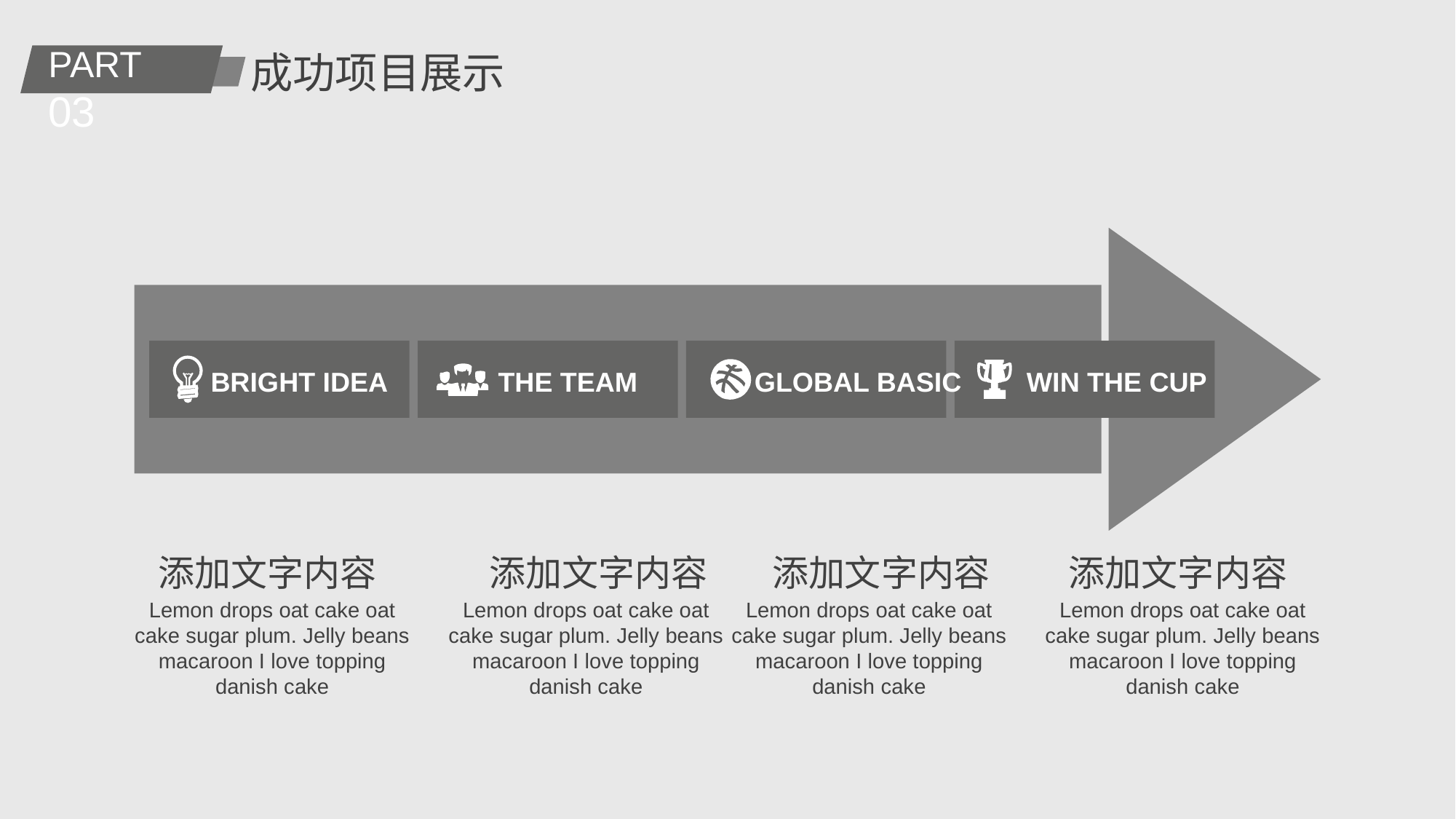

PART 03
成功项目展示

BRIGHT IDEA

THE TEAM

GLOBAL BASIC

WIN THE CUP

添加文字内容
 添加文字内容
 添加文字内容
添加文字内容
Lemon drops oat cake oat cake sugar plum. Jelly beans macaroon I love topping danish cake
Lemon drops oat cake oat cake sugar plum. Jelly beans macaroon I love topping danish cake
Lemon drops oat cake oat cake sugar plum. Jelly beans macaroon I love topping danish cake
Lemon drops oat cake oat cake sugar plum. Jelly beans macaroon I love topping danish cake